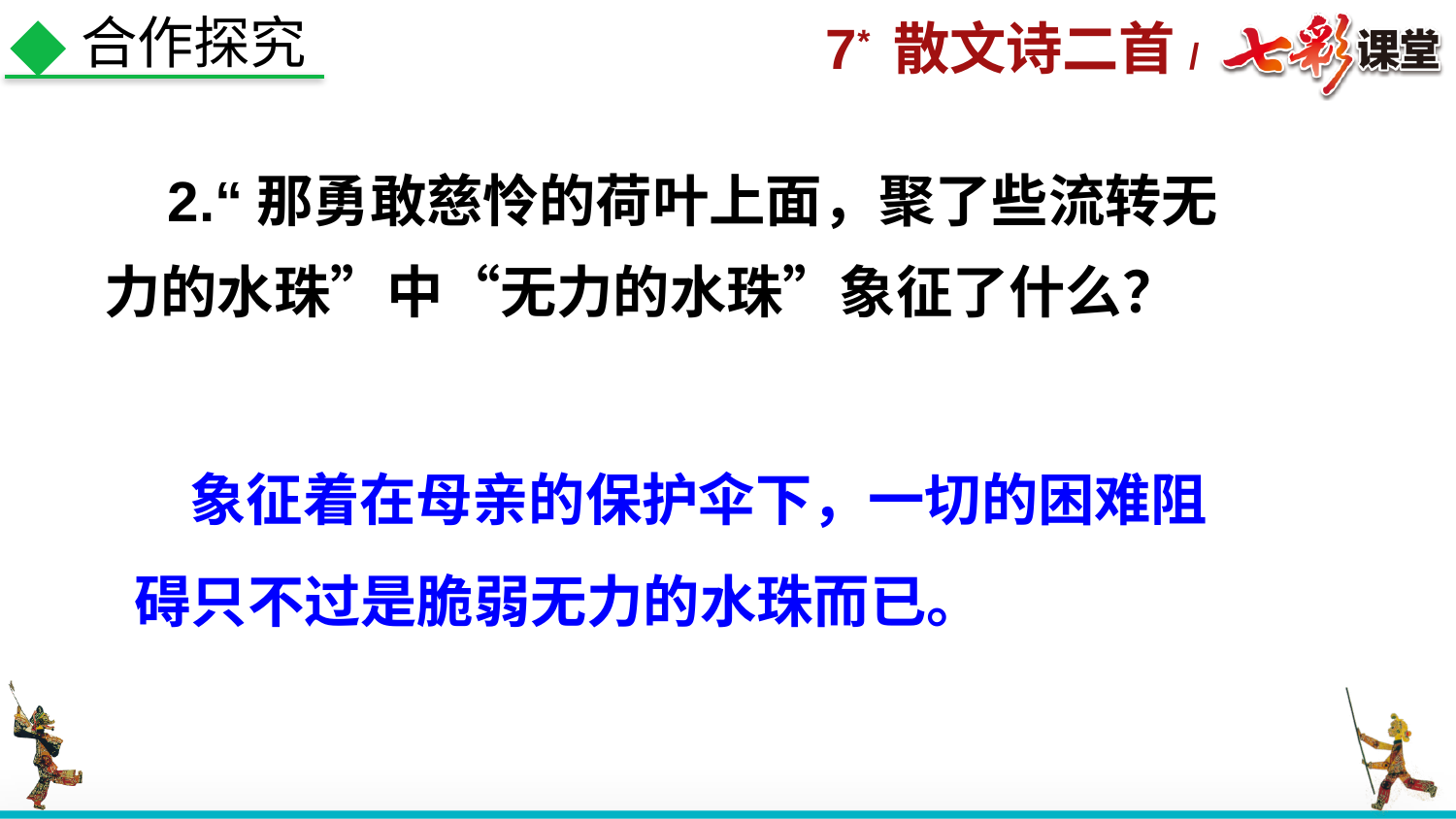

合作探究

    2.“那勇敢慈怜的荷叶上面，聚了些流转无力的水珠”中“无力的水珠”象征了什么？
    象征着在母亲的保护伞下，一切的困难阻碍只不过是脆弱无力的水珠而已。